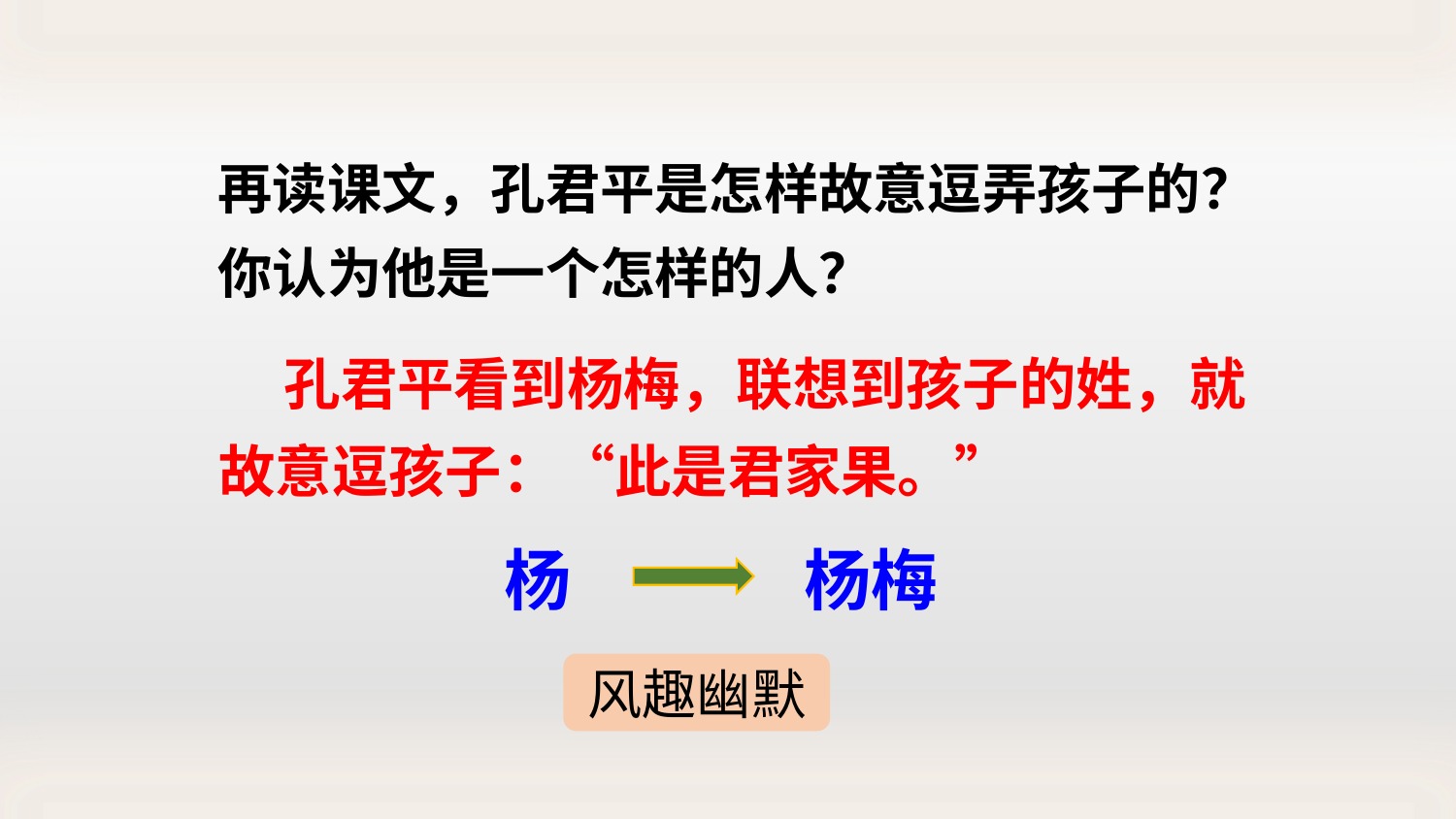

再读课文，孔君平是怎样故意逗弄孩子的？你认为他是一个怎样的人？
    孔君平看到杨梅，联想到孩子的姓，就故意逗孩子：“此是君家果。”
杨
杨梅

风趣幽默